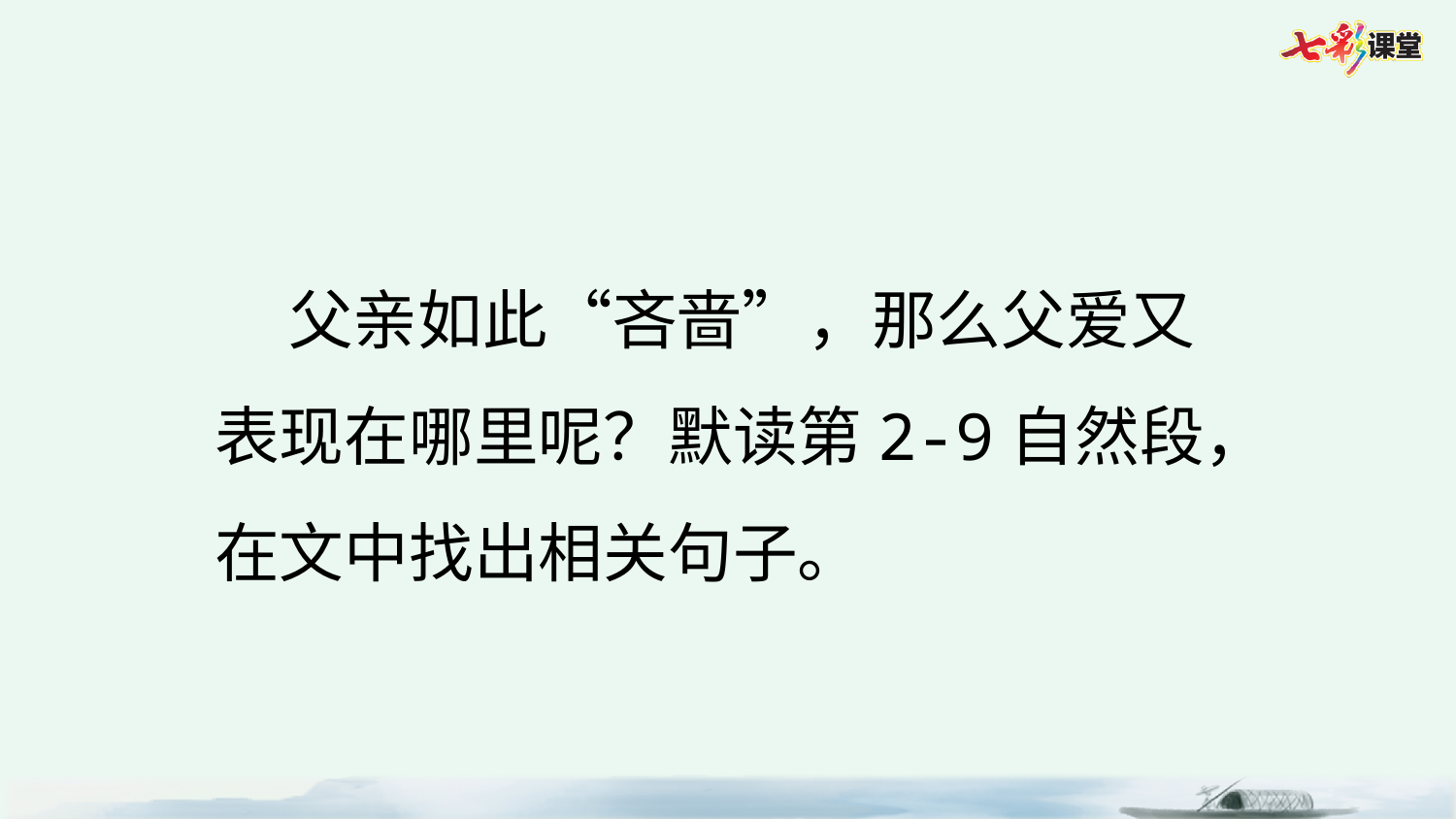

父亲如此“吝啬”，那么父爱又表现在哪里呢？默读第2-9自然段，在文中找出相关句子。